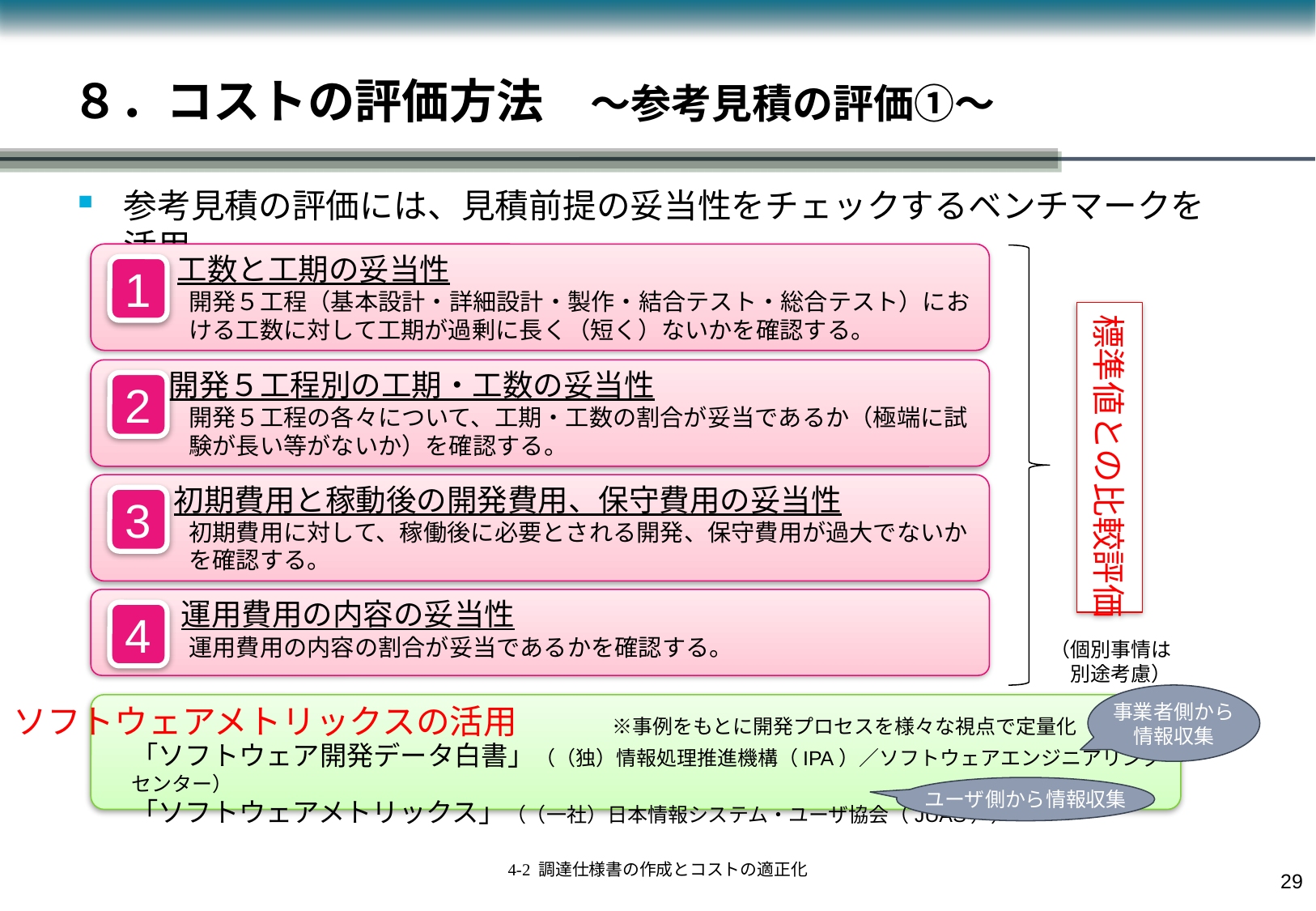

# ８．コストの評価方法　～参考見積の評価①～
参考見積の評価には、見積前提の妥当性をチェックするベンチマークを活用

工数と工期の妥当性

1
開発５工程（基本設計・詳細設計・製作・結合テスト・総合テスト）における工数に対して工期が過剰に長く（短く）ないかを確認する。
標準値との比較評価

開発５工程別の工期・工数の妥当性
2
開発５工程の各々について、工期・工数の割合が妥当であるか（極端に試験が長い等がないか）を確認する。

初期費用と稼動後の開発費用、保守費用の妥当性
3
初期費用に対して、稼働後に必要とされる開発、保守費用が過大でないかを確認する。

運用費用の内容の妥当性
4
運用費用の内容の割合が妥当であるかを確認する。
（個別事情は
　別途考慮）
事業者側から
情報収集

ソフトウェアメトリックスの活用　　　※事例をもとに開発プロセスを様々な視点で定量化
「ソフトウェア開発データ白書」（（独）情報処理推進機構（IPA）／ソフトウェアエンジニアリングセンター）
「ソフトウェアメトリックス」（（一社）日本情報システム・ユーザ協会（JUAS））
ユーザ側から情報収集
29
4-2 調達仕様書の作成とコストの適正化